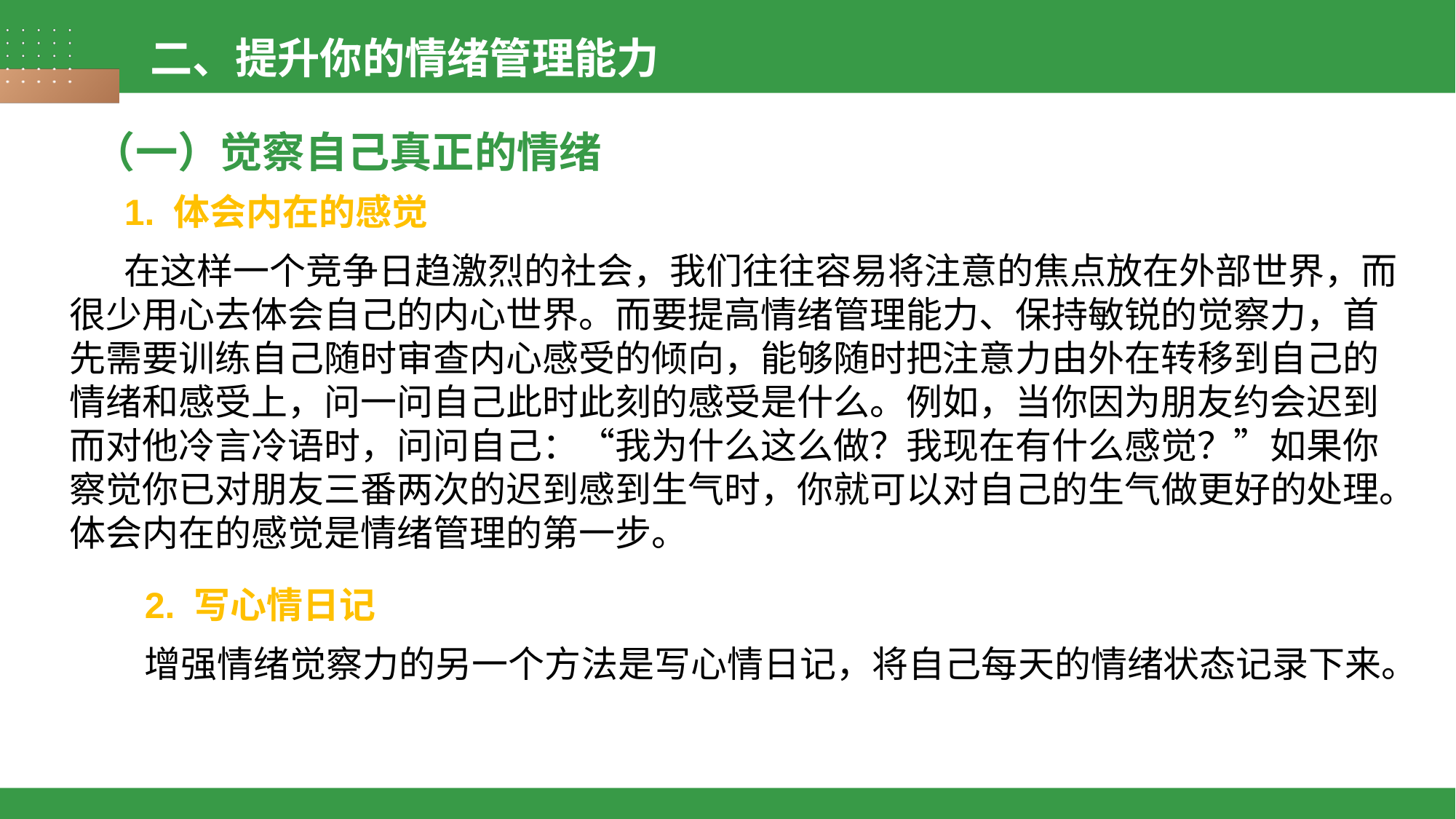

二、提升你的情绪管理能力
（一）觉察自己真正的情绪
1. 体会内在的感觉
在这样一个竞争日趋激烈的社会，我们往往容易将注意的焦点放在外部世界，而很少用心去体会自己的内心世界。而要提高情绪管理能力、保持敏锐的觉察力，首先需要训练自己随时审查内心感受的倾向，能够随时把注意力由外在转移到自己的情绪和感受上，问一问自己此时此刻的感受是什么。例如，当你因为朋友约会迟到而对他冷言冷语时，问问自己：“我为什么这么做？我现在有什么感觉？”如果你察觉你已对朋友三番两次的迟到感到生气时，你就可以对自己的生气做更好的处理。体会内在的感觉是情绪管理的第一步。
2. 写心情日记
增强情绪觉察力的另一个方法是写心情日记，将自己每天的情绪状态记录下来。